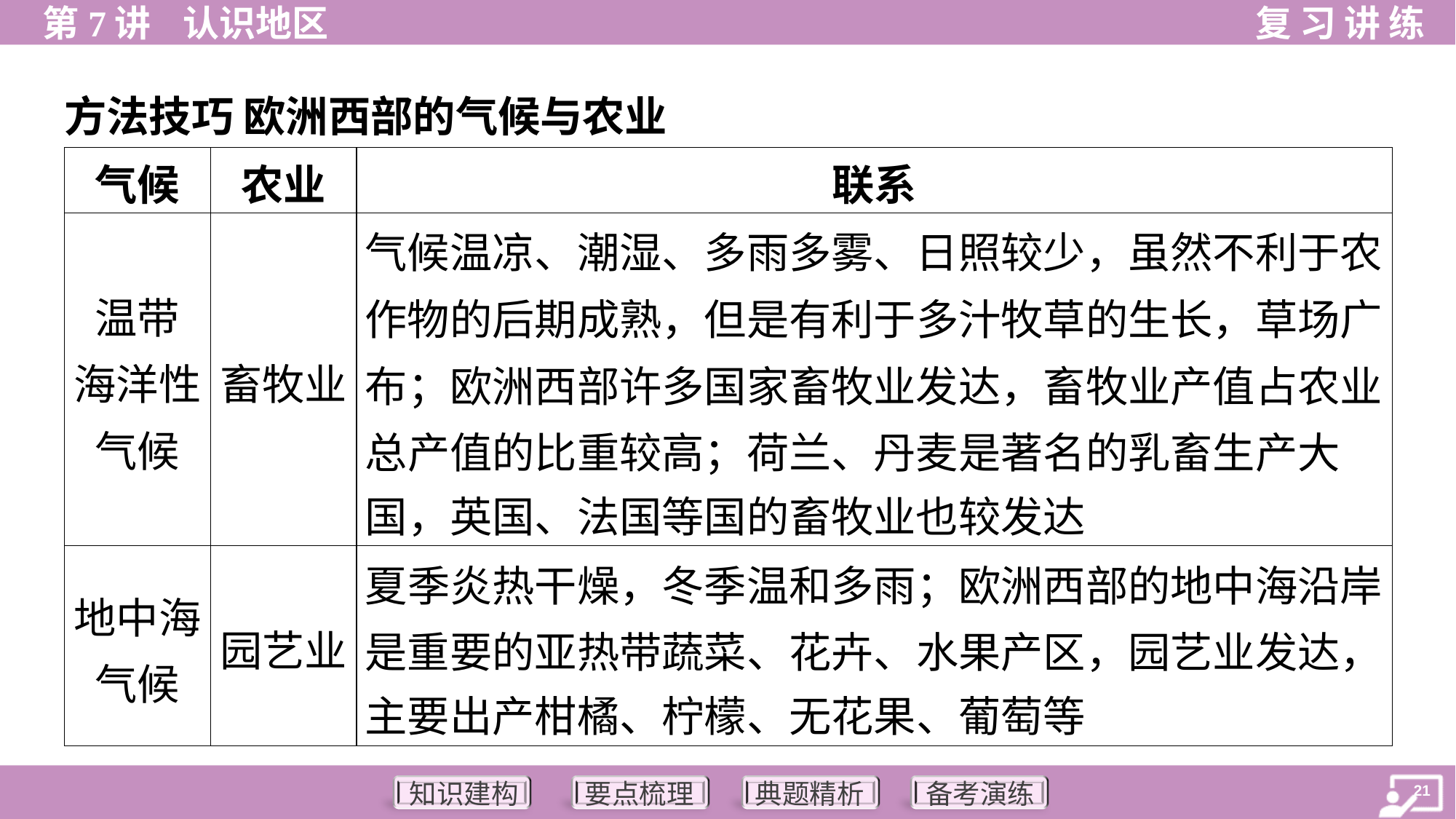

方法技巧 欧洲西部的气候与农业
| 气候 | 农业 | 联系 |
| --- | --- | --- |
| 温带 海洋性气候 | 畜牧业 | 气候温凉、潮湿、多雨多雾、日照较少，虽然不利于农 作物的后期成熟，但是有利于多汁牧草的生长，草场广 布；欧洲西部许多国家畜牧业发达，畜牧业产值占农业 总产值的比重较高；荷兰、丹麦是著名的乳畜生产大 国，英国、法国等国的畜牧业也较发达 |
| 地中海气候 | 园艺业 | 夏季炎热干燥，冬季温和多雨；欧洲西部的地中海沿岸 是重要的亚热带蔬菜、花卉、水果产区，园艺业发达， 主要出产柑橘、柠檬、无花果、葡萄等 |